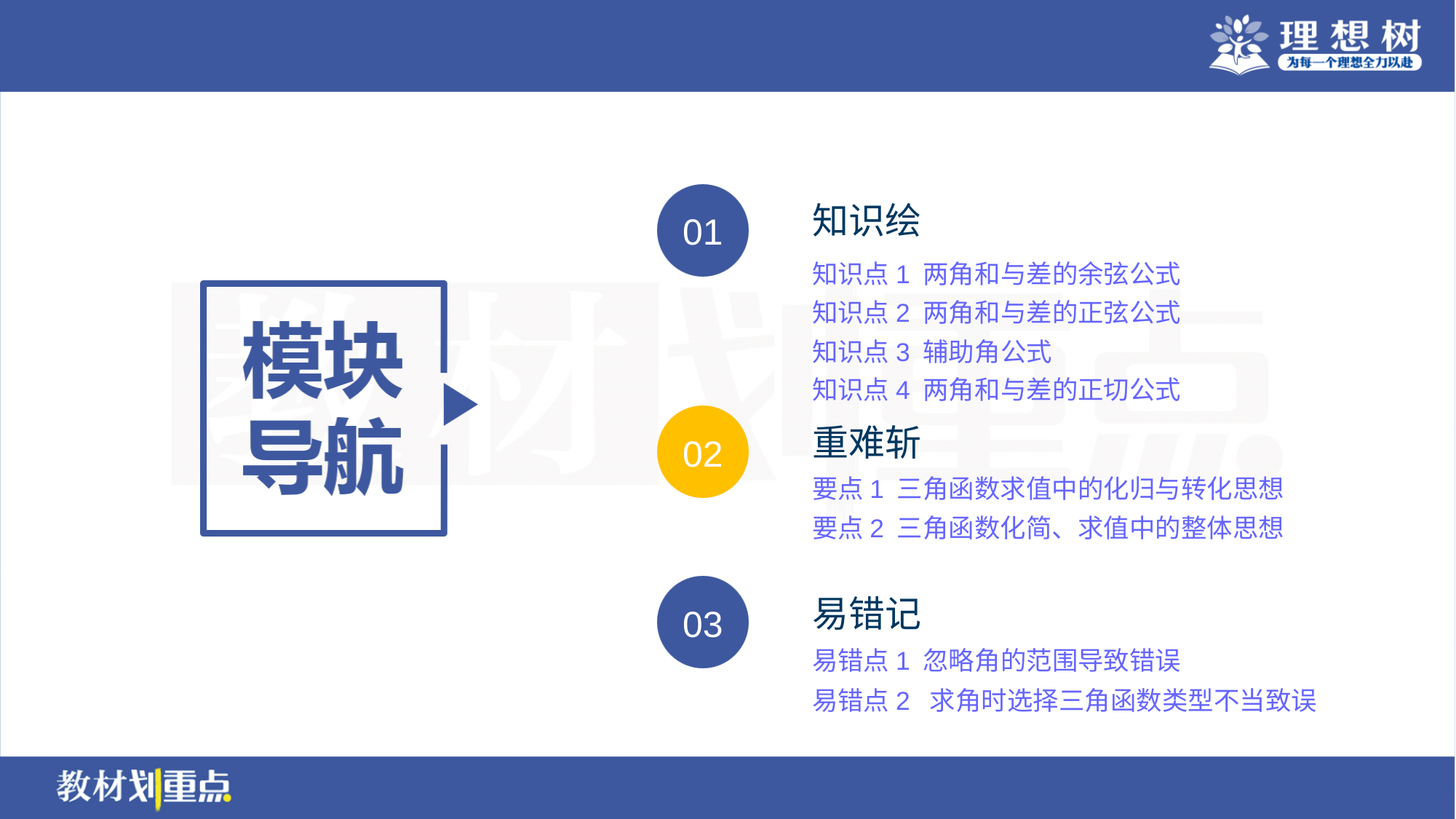

知识点1 两角和与差的余弦公式
知识点2 两角和与差的正弦公式
知识点3 辅助角公式
知识点4 两角和与差的正切公式
要点1 三角函数求值中的化归与转化思想
要点2 三角函数化简、求值中的整体思想
易错点1 忽略角的范围导致错误
易错点2  求角时选择三角函数类型不当致误